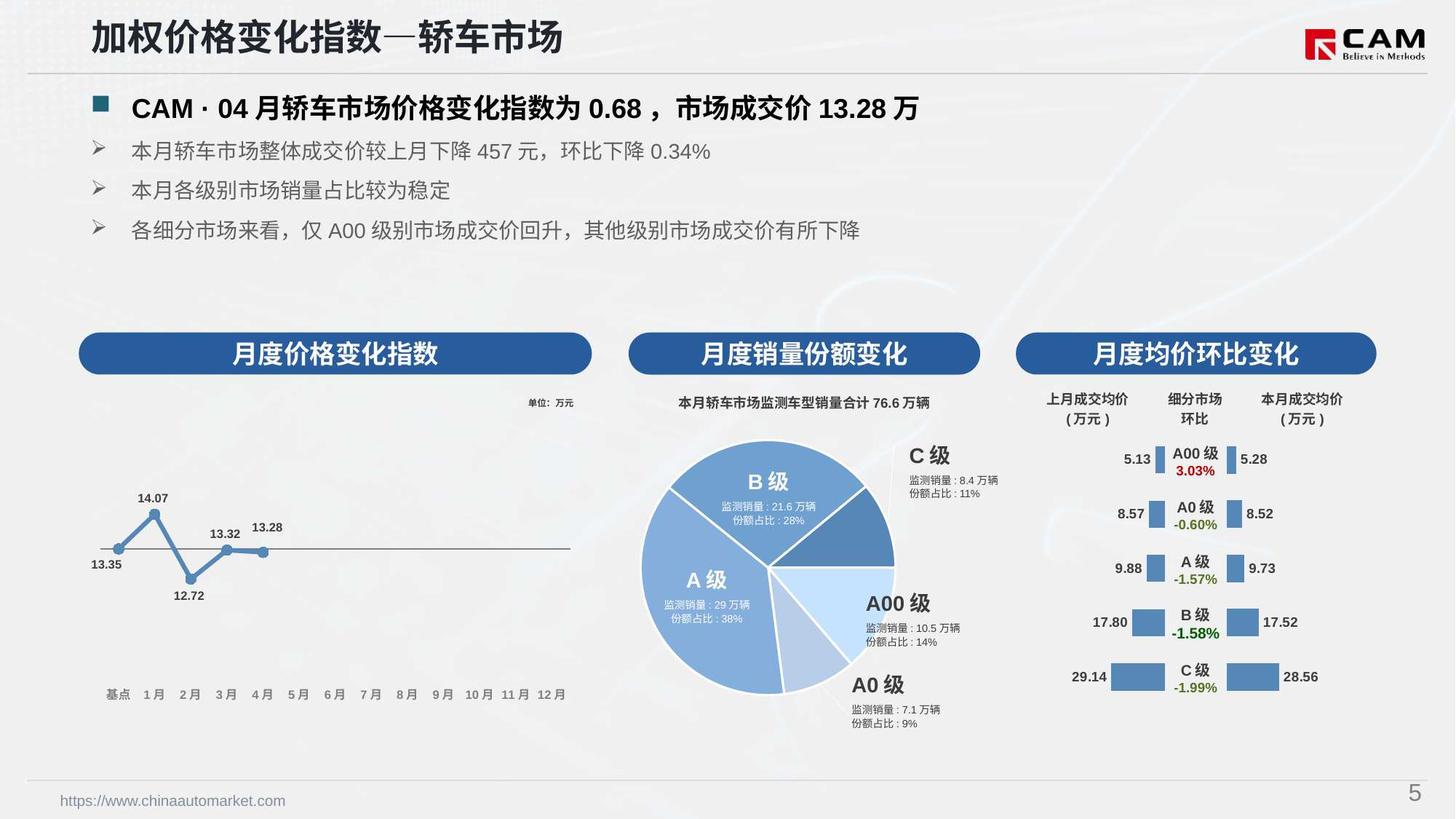

加权价格变化指数—轿车市场
CAM · 04月轿车市场价格变化指数为0.68，市场成交价13.28万
本月轿车市场整体成交价较上月下降457元，环比下降0.34%
本月各级别市场销量占比较为稳定
各细分市场来看，仅A00级别市场成交价回升，其他级别市场成交价有所下降
月度价格变化指数

月度均价环比变化

月度销量份额变化

本月轿车市场监测车型销量合计76.6万辆
C级
监测销量: 8.4万辆
份额占比: 11%
B级
监测销量: 21.6万辆
份额占比: 28%
A级
监测销量: 29万辆
份额占比: 38%
A00级
监测销量: 10.5万辆
份额占比: 14%
A0级
监测销量: 7.1万辆
份额占比: 9%

### Chart

| Category | 细分市场 |
|---|---|
| A00级 | 104710.0 |
| A0级 | 71370.0 |
| A级 | 289971.0 |
| B级 | 215806.0 |
| C级 | 84326.0 |

### Chart

| Category | Y2024 |
|---|---|
| 基点 | 0.0 |
| 1月 | 5.4 |
| 2月 | -4.71 |
| 3月 | -0.19 |
| 4月 | -0.54 |
| 5月 | None |
| 6月 | None |
| 7月 | None |
| 8月 | None |
| 9月 | None |
| 10月 | None |
| 11月 | None |
| 12月 | None |
| 上月成交均价 (万元) | 细分市场 环比 | 本月成交均价 (万元) |
| --- | --- | --- |
单位：万元
| A00级 3.03% |
| --- |
| A0级 -0.60% |
| A级 -1.57% |
| B级 -1.58% |
| C级 -1.99% |

### Chart

| Category | 成交均价 |
|---|---|
| A00 | 5.13 |
| A0 | 8.57 |
| A | 9.88 |
| B | 17.8 |
| C | 29.14 |

### Chart

| Category | 金额 |
|---|---|
| A00 | 5.28 |
| A0 | 8.52 |
| A | 9.73 |
| B | 17.52 |
| C | 28.56 |
5